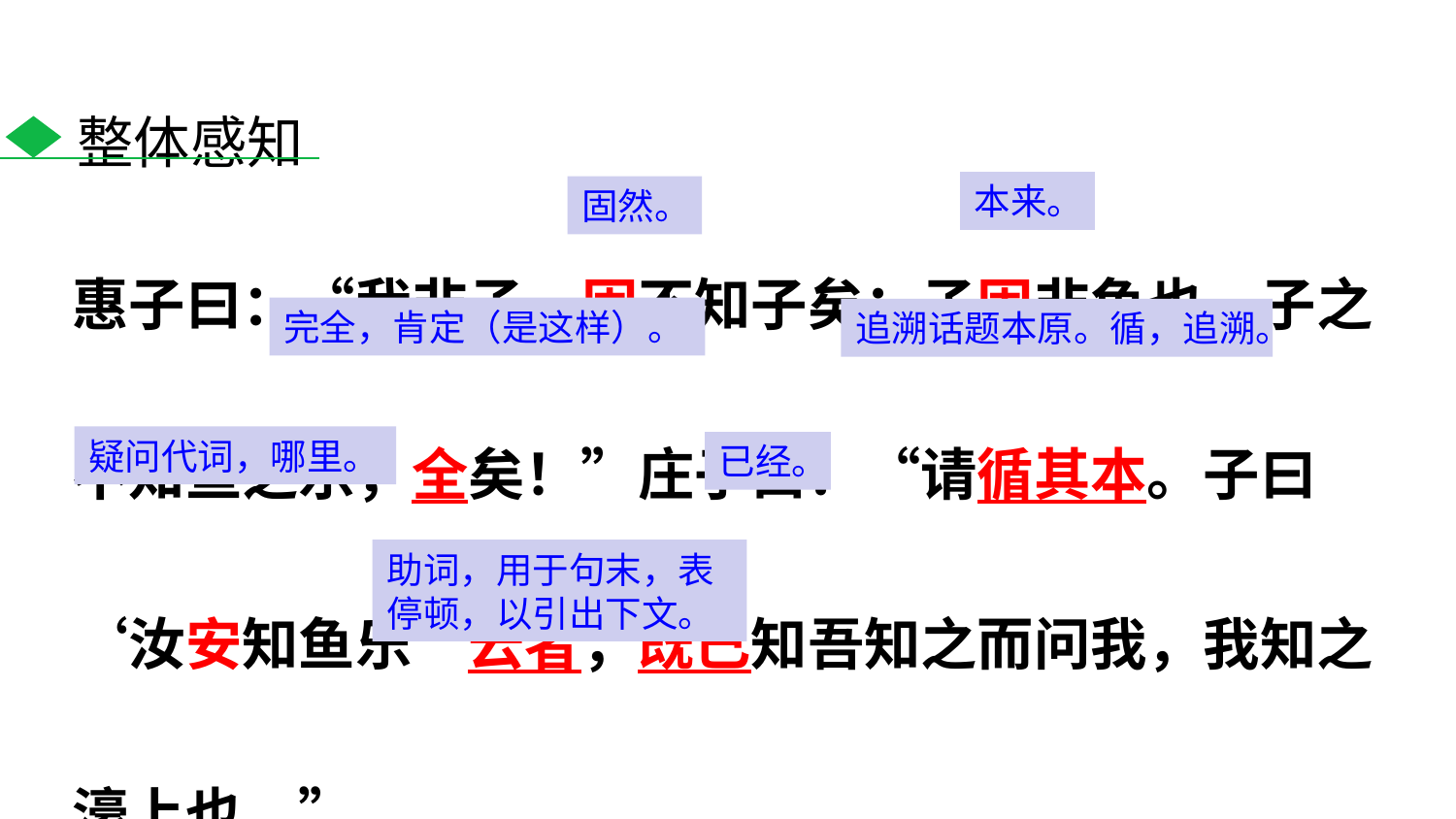

整体感知

惠子曰：“我非子，固不知子矣；子固非鱼也，子之不知鱼之乐，全矣！”庄子曰：“请循其本。子曰‘汝安知鱼乐’云者，既已知吾知之而问我，我知之濠上也。”
本来。
固然。
完全，肯定（是这样）。
追溯话题本原。循，追溯。
疑问代词，哪里。
已经。
助词，用于句末，表停顿，以引出下文。